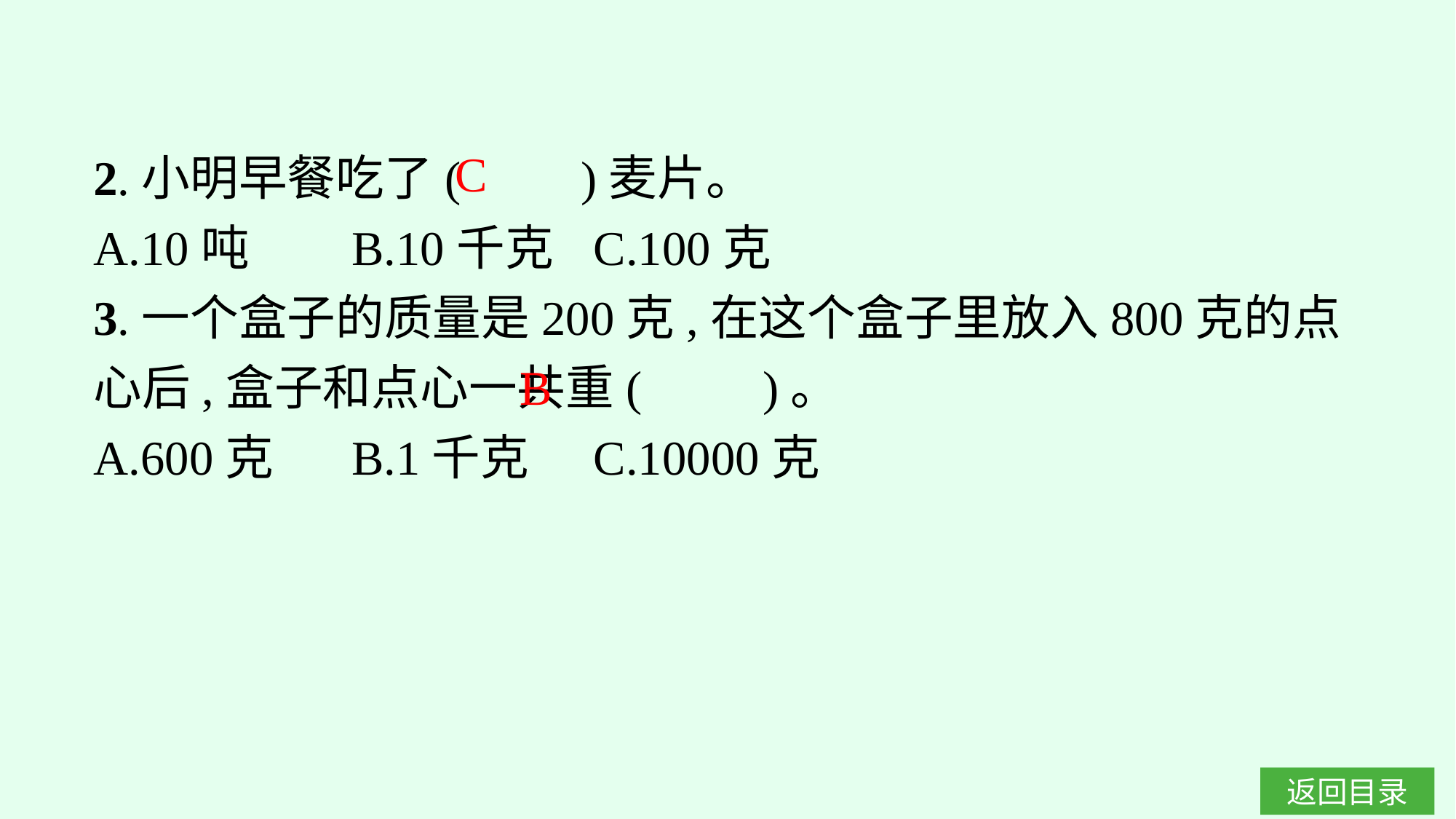

C
2.小明早餐吃了(　　)麦片。
A.10吨	B.10千克	C.100克
3.一个盒子的质量是200克,在这个盒子里放入800克的点心后,盒子和点心一共重(　　)。
A.600克	B.1千克	C.10000克
B